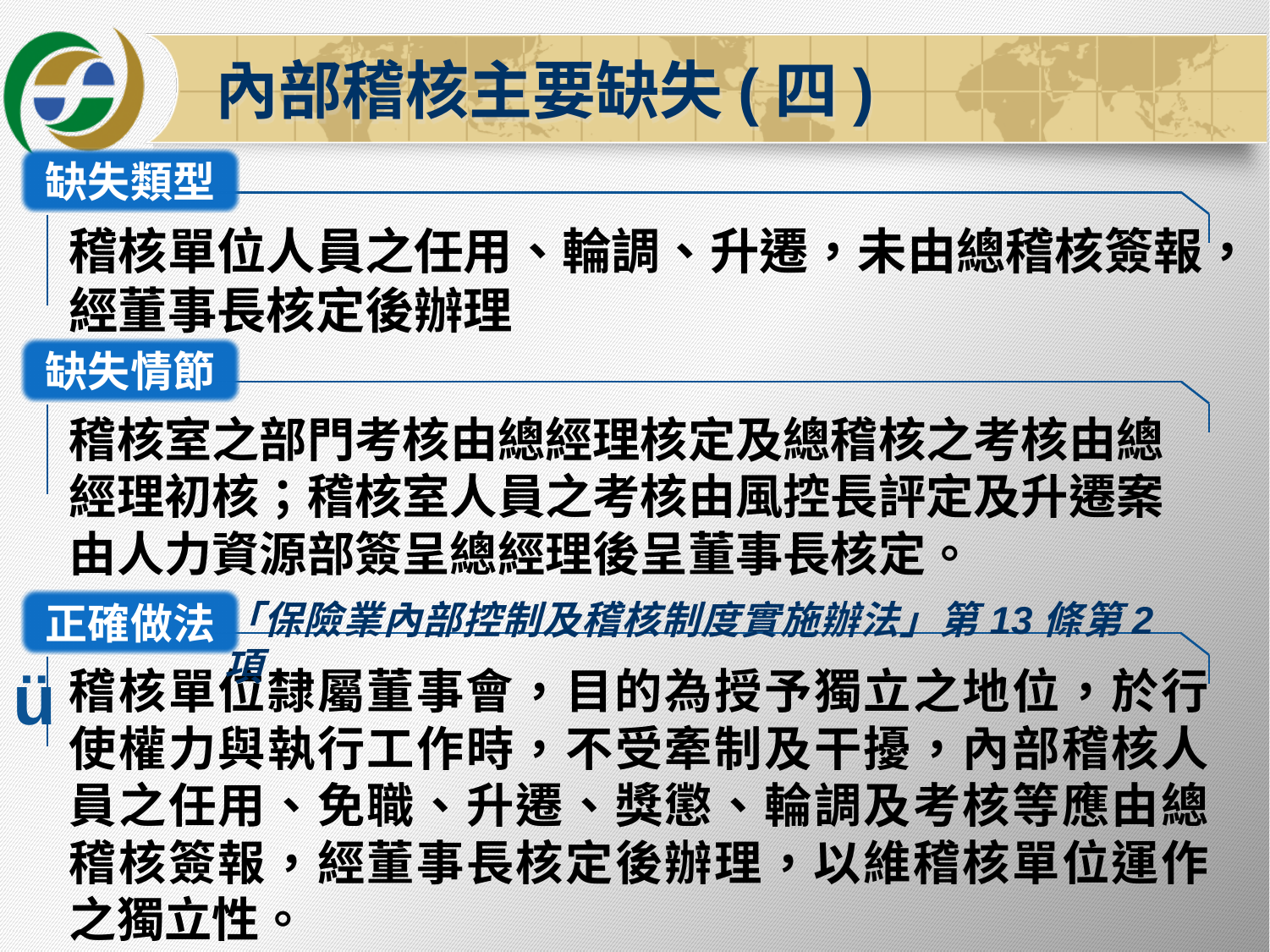

內部稽核主要缺失(四)
缺失類型
稽核單位人員之任用、輪調、升遷，未由總稽核簽報，經董事長核定後辦理
缺失情節
稽核室之部門考核由總經理核定及總稽核之考核由總經理初核；稽核室人員之考核由風控長評定及升遷案由人力資源部簽呈總經理後呈董事長核定。
正確做法
「保險業內部控制及稽核制度實施辦法」第13條第2項
ü
稽核單位隸屬董事會，目的為授予獨立之地位，於行使權力與執行工作時，不受牽制及干擾，內部稽核人員之任用、免職、升遷、獎懲、輪調及考核等應由總稽核簽報，經董事長核定後辦理，以維稽核單位運作之獨立性。